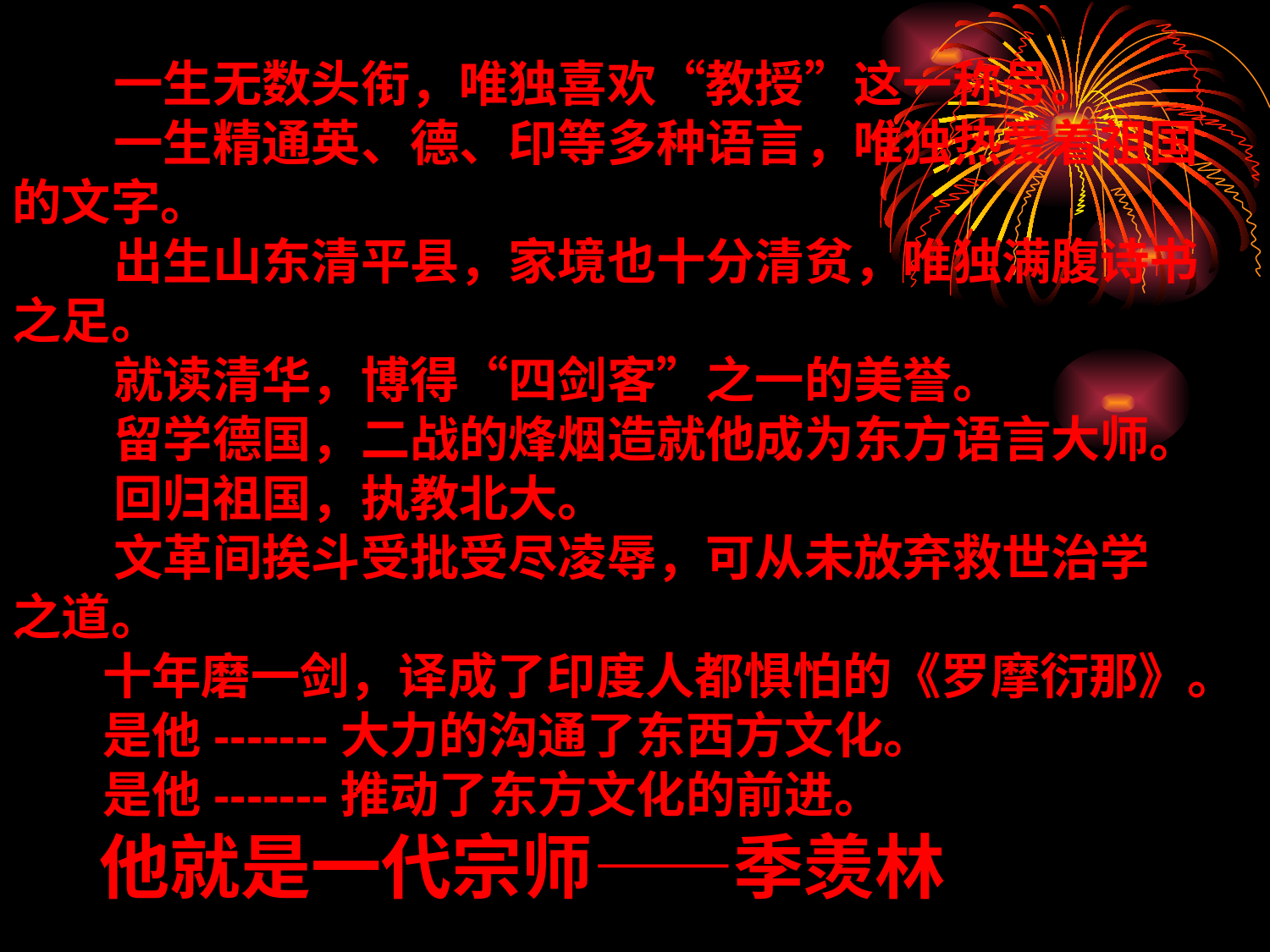

一生无数头衔，唯独喜欢“教授”这一称号。
        一生精通英、德、印等多种语言，唯独热爱着祖国
的文字。
        出生山东清平县，家境也十分清贫，唯独满腹诗书
之足。
        就读清华，博得“四剑客”之一的美誉。
        留学德国，二战的烽烟造就他成为东方语言大师。
        回归祖国，执教北大。
        文革间挨斗受批受尽凌辱，可从未放弃救世治学
之道。
       十年磨一剑，译成了印度人都惧怕的《罗摩衍那》。
       是他-------大力的沟通了东西方文化。
       是他-------推动了东方文化的前进。
     他就是一代宗师——季羡林